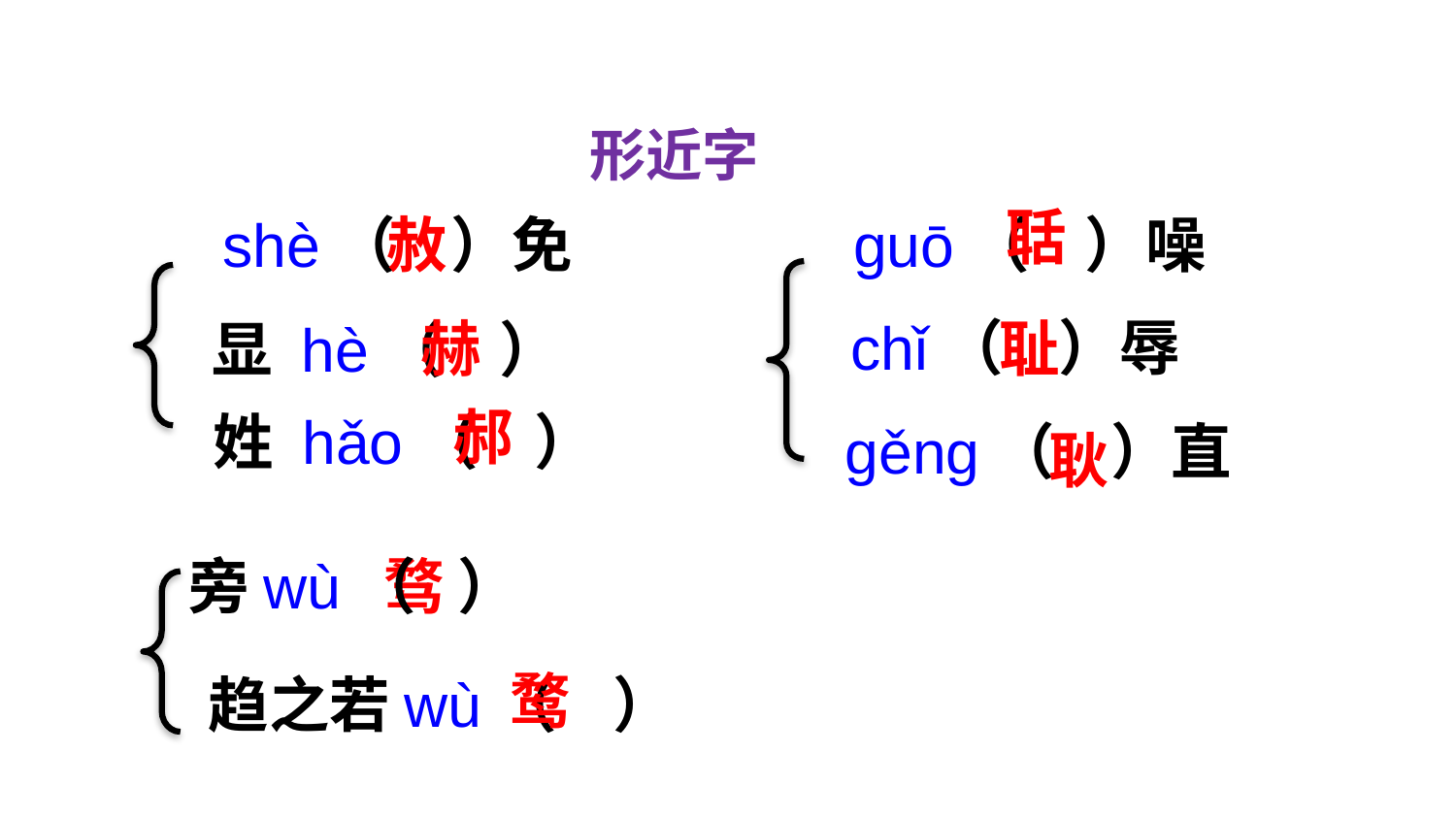

形近字
聒
shè（    ）免
赦
ɡuō（    ）噪

chǐ（    ）辱
赫
耻
显 hè（    ）
郝
姓 hǎo（    ）
 ɡěnɡ（    ）直
耿
旁wù（   ）
骛

鹜
 趋之若wù（    ）